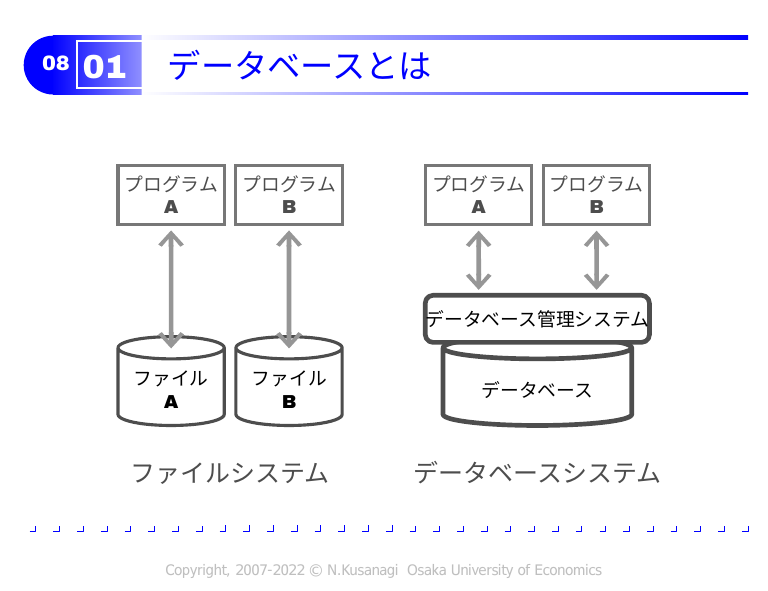

# 01   データベースとは
プログラム
A
プログラム
A
プログラム
B
プログラム
B

データベース管理システム
ファイル
A
ファイル
B
データベース
ファイルシステム
データベースシステム